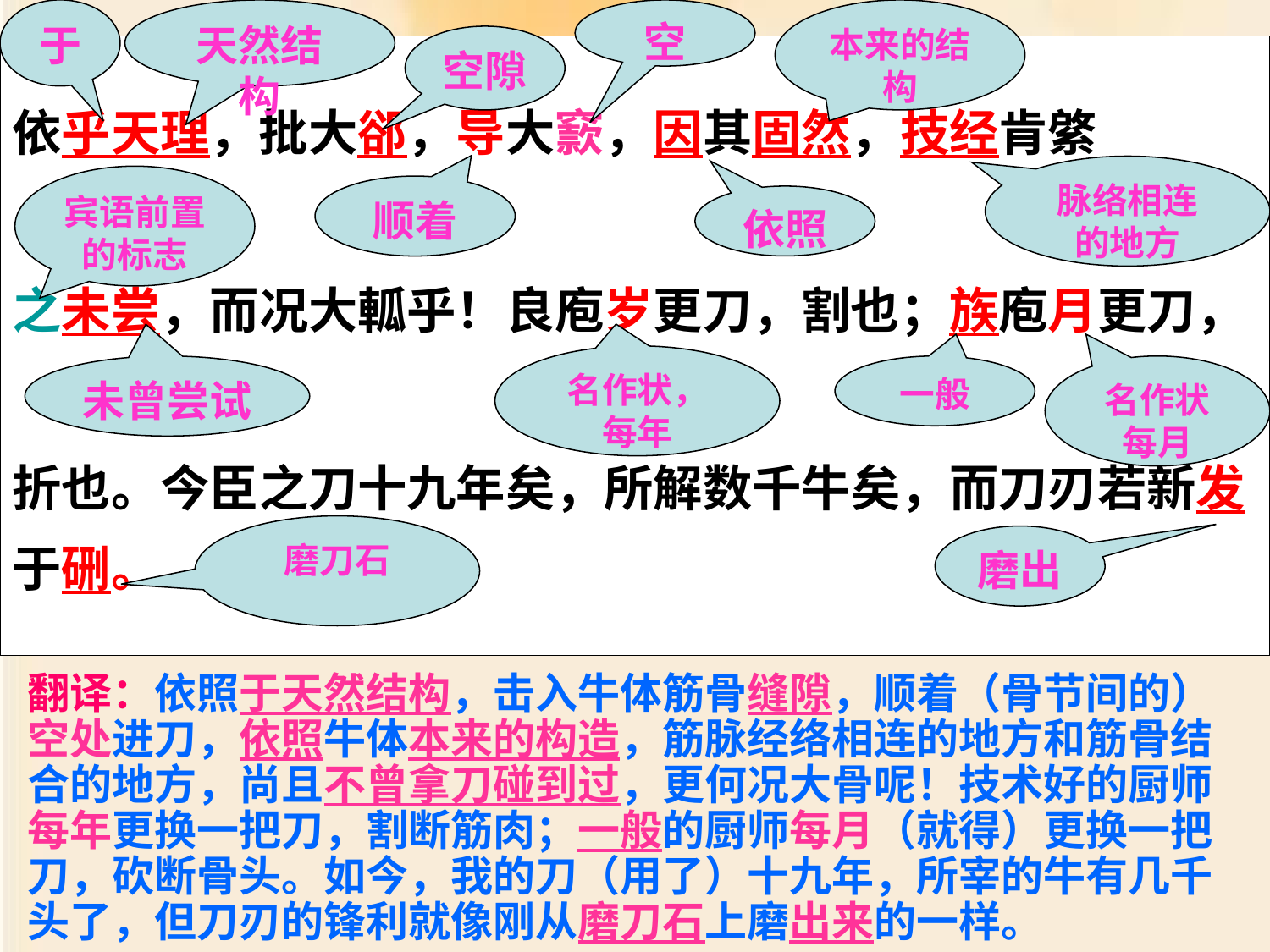

于
天然结构
空
本来的结构
空隙
# 依乎天理，批大郤，导大窾，因其固然，技经肯綮 之未尝，而况大軱乎！良庖岁更刀，割也；族庖月更刀， 折也。今臣之刀十九年矣，所解数千牛矣，而刀刃若新发于硎。
脉络相连的地方
宾语前置的标志
顺着
依照
名作状，
每年
未曾尝试
一般
名作状
每月
磨刀石
磨出
翻译：依照于天然结构，击入牛体筋骨缝隙，顺着（骨节间的）空处进刀，依照牛体本来的构造，筋脉经络相连的地方和筋骨结合的地方，尚且不曾拿刀碰到过，更何况大骨呢！技术好的厨师每年更换一把刀，割断筋肉；一般的厨师每月（就得）更换一把刀，砍断骨头。如今，我的刀（用了）十九年，所宰的牛有几千头了，但刀刃的锋利就像刚从磨刀石上磨出来的一样。